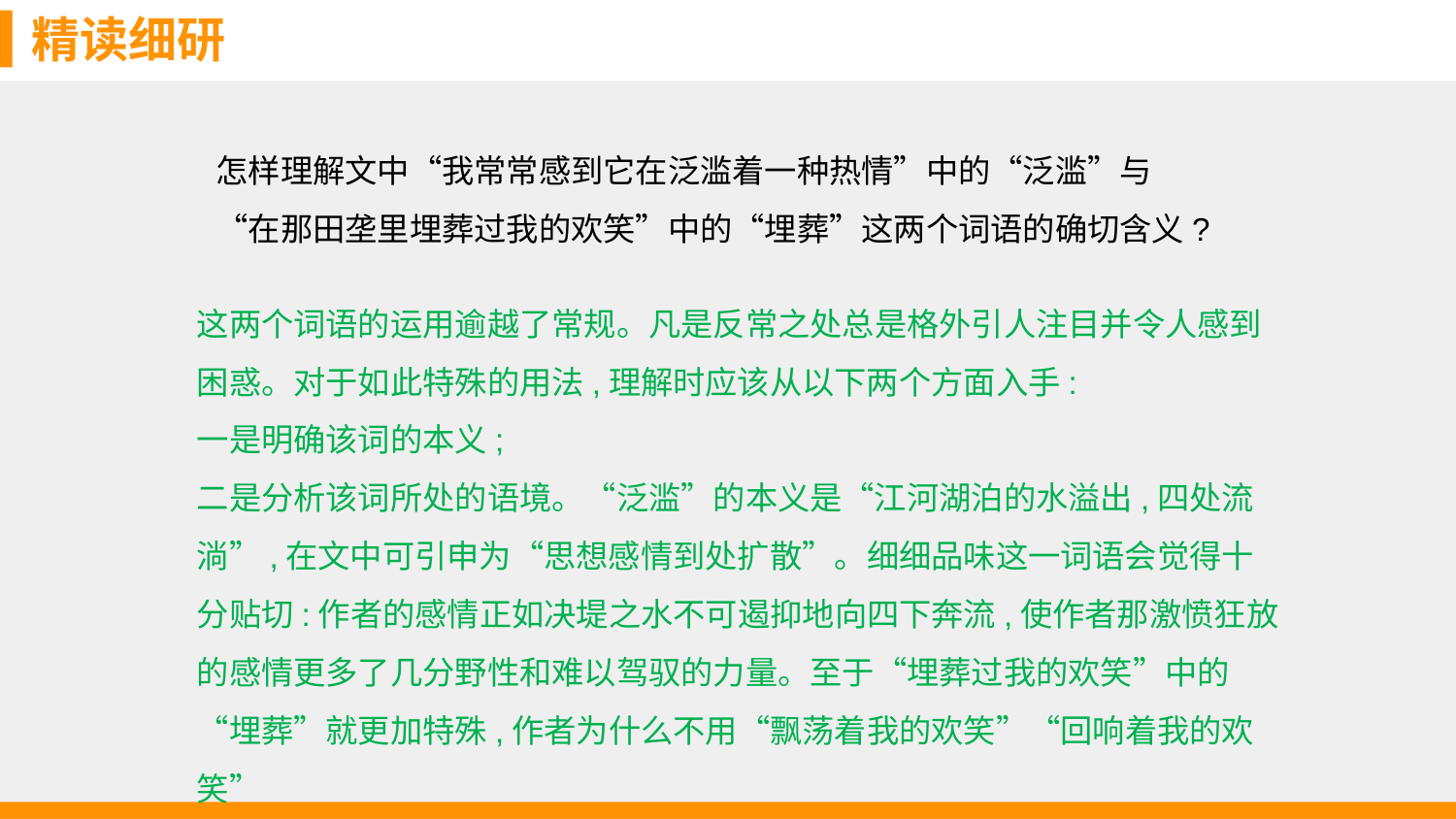

精读细研
怎样理解文中“我常常感到它在泛滥着一种热情”中的“泛滥”与
“在那田垄里埋葬过我的欢笑”中的“埋葬”这两个词语的确切含义?
这两个词语的运用逾越了常规。凡是反常之处总是格外引人注目并令人感到困惑。对于如此特殊的用法,理解时应该从以下两个方面入手:
一是明确该词的本义;
二是分析该词所处的语境。“泛滥”的本义是“江河湖泊的水溢出,四处流淌”,在文中可引申为“思想感情到处扩散”。细细品味这一词语会觉得十分贴切:作者的感情正如决堤之水不可遏抑地向四下奔流,使作者那激愤狂放的感情更多了几分野性和难以驾驭的力量。至于“埋葬过我的欢笑”中的“埋葬”就更加特殊,作者为什么不用“飘荡着我的欢笑”“回响着我的欢笑”